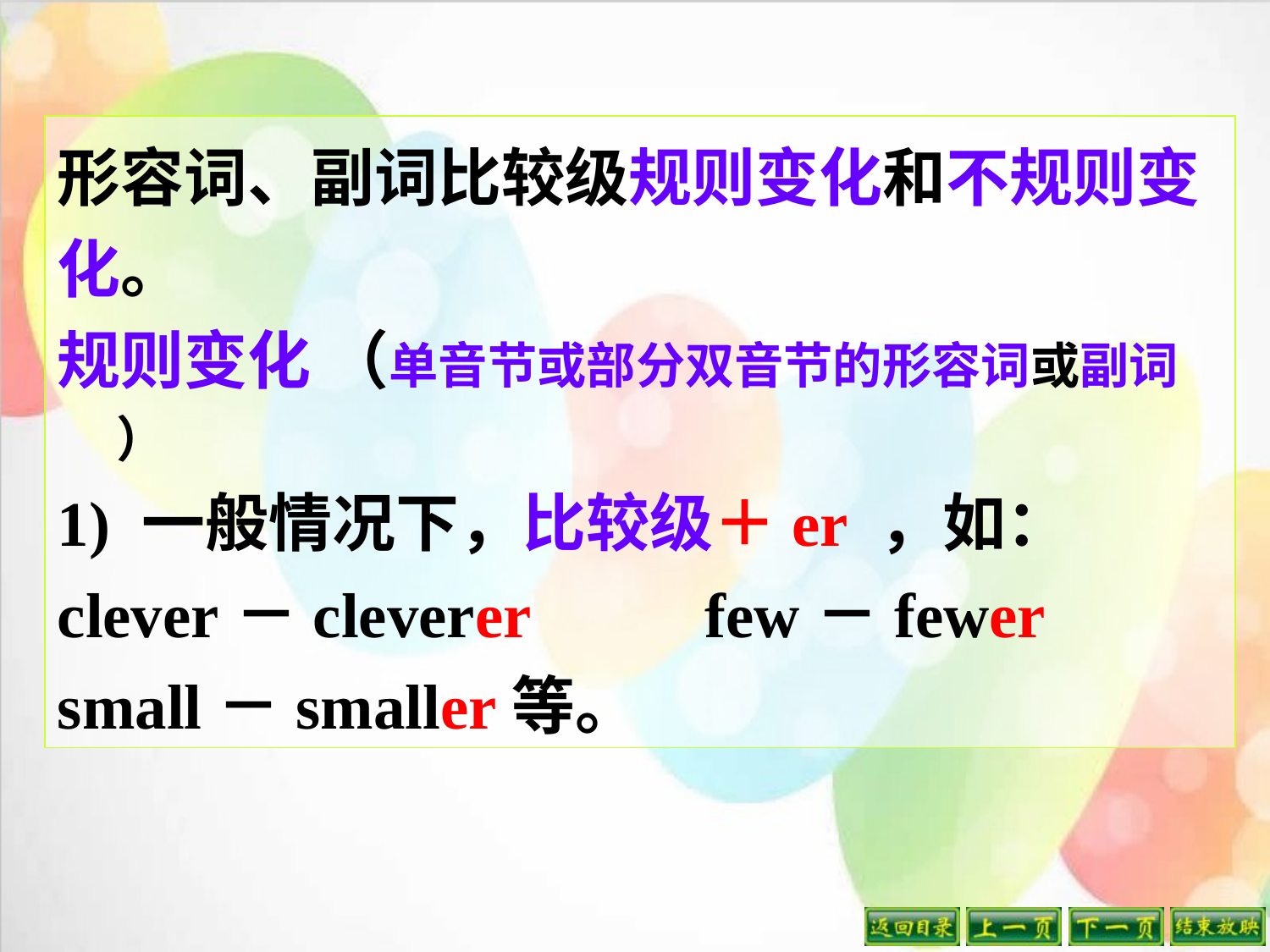

形容词、副词比较级规则变化和不规则变
化。
规则变化 （单音节或部分双音节的形容词或副词 ）
1) 一般情况下，比较级＋er ，如：
clever－cleverer           few－fewer
small－smaller等。